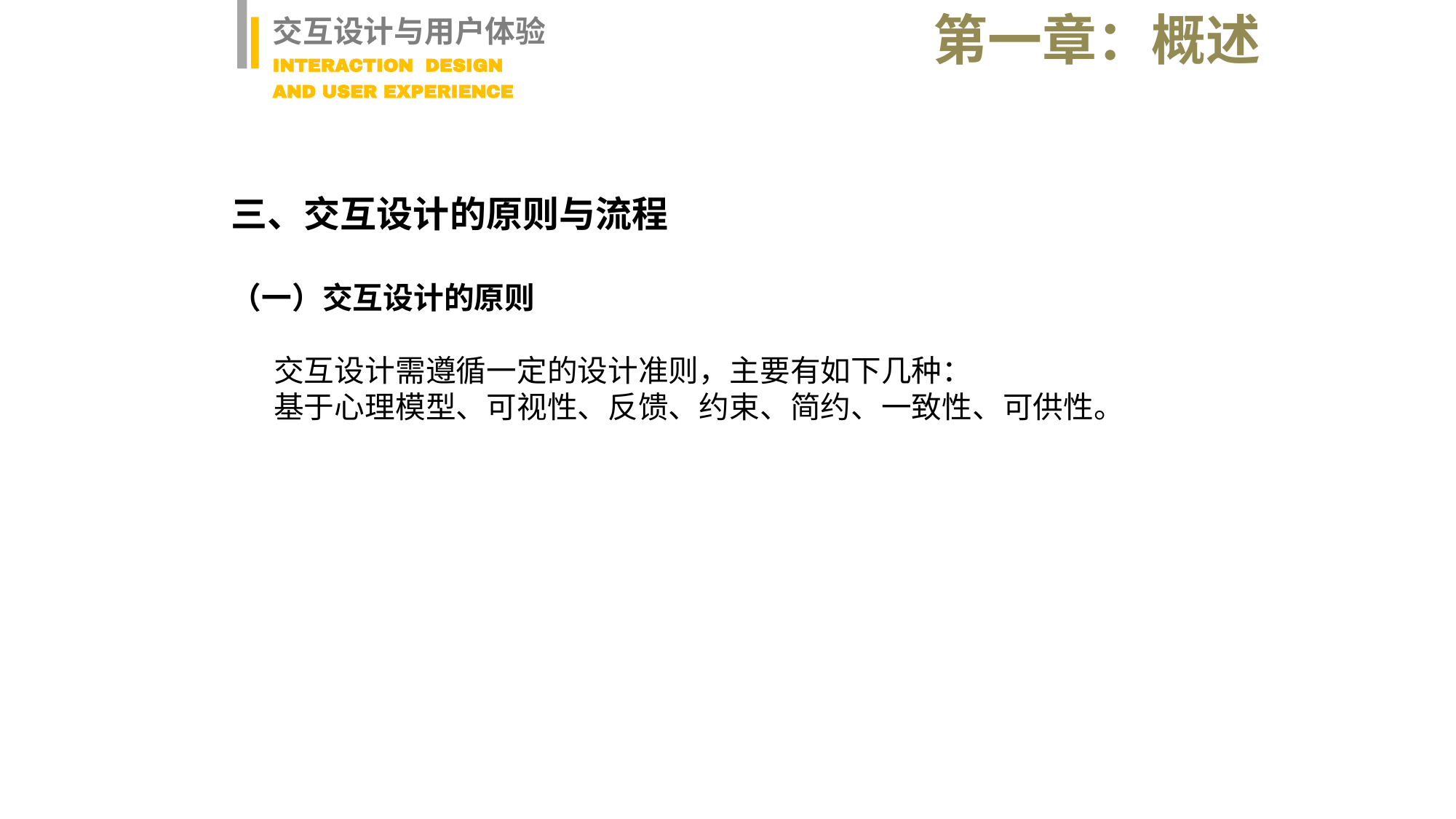

第一章：概述

交互设计与用户体验
INTERACTION  DESIGN
AND USER EXPERIENCE
三、交互设计的原则与流程

（一）交互设计的原则

交互设计需遵循一定的设计准则，主要有如下几种：
基于心理模型、可视性、反馈、约束、简约、一致性、可供性。